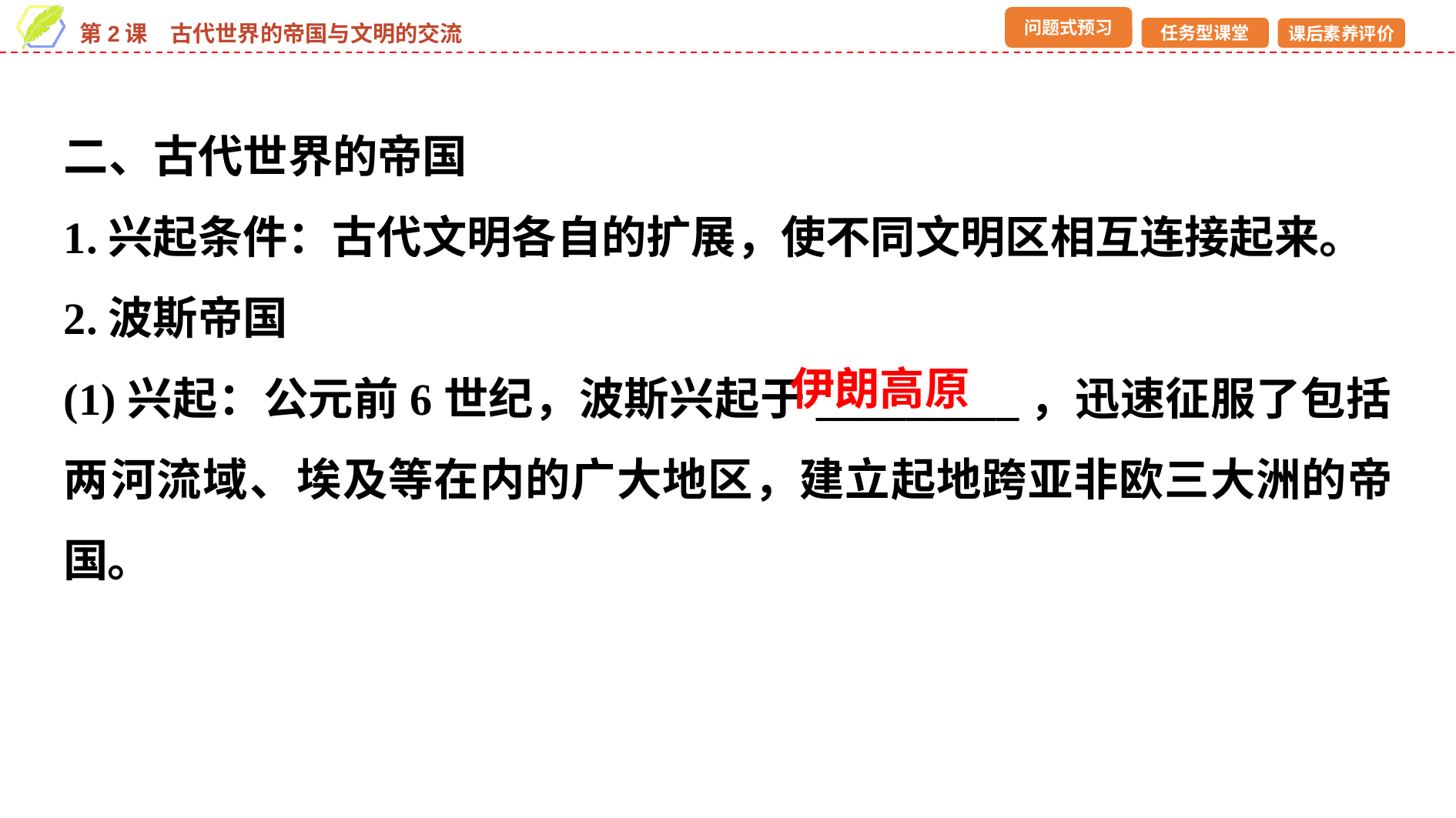

二、古代世界的帝国
1.兴起条件：古代文明各自的扩展，使不同文明区相互连接起来。
2.波斯帝国
(1)兴起：公元前6世纪，波斯兴起于_________，迅速征服了包括两河流域、埃及等在内的广大地区，建立起地跨亚非欧三大洲的帝国。
伊朗高原